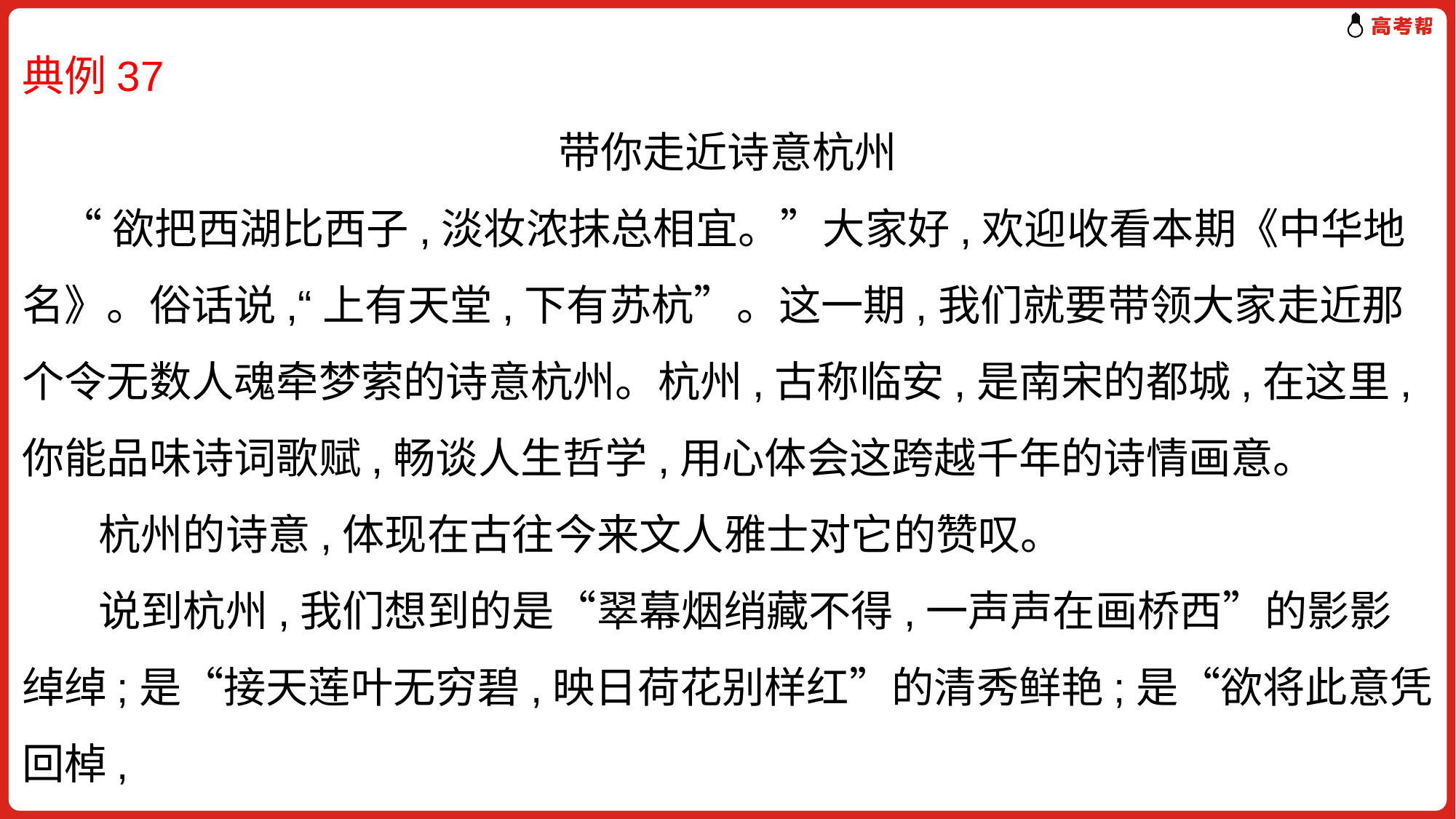

典例37
带你走近诗意杭州
    “欲把西湖比西子,淡妆浓抹总相宜。”大家好,欢迎收看本期《中华地名》。俗话说,“上有天堂,下有苏杭”。这一期,我们就要带领大家走近那个令无数人魂牵梦萦的诗意杭州。杭州,古称临安,是南宋的都城,在这里,你能品味诗词歌赋,畅谈人生哲学,用心体会这跨越千年的诗情画意。
       杭州的诗意,体现在古往今来文人雅士对它的赞叹。
       说到杭州,我们想到的是“翠幕烟绡藏不得,一声声在画桥西”的影影绰绰;是“接天莲叶无穷碧,映日荷花别样红”的清秀鲜艳;是“欲将此意凭回棹,
报与西湖风月知”的款款深情;是“未能抛得杭州去,一半勾留是此湖”的流